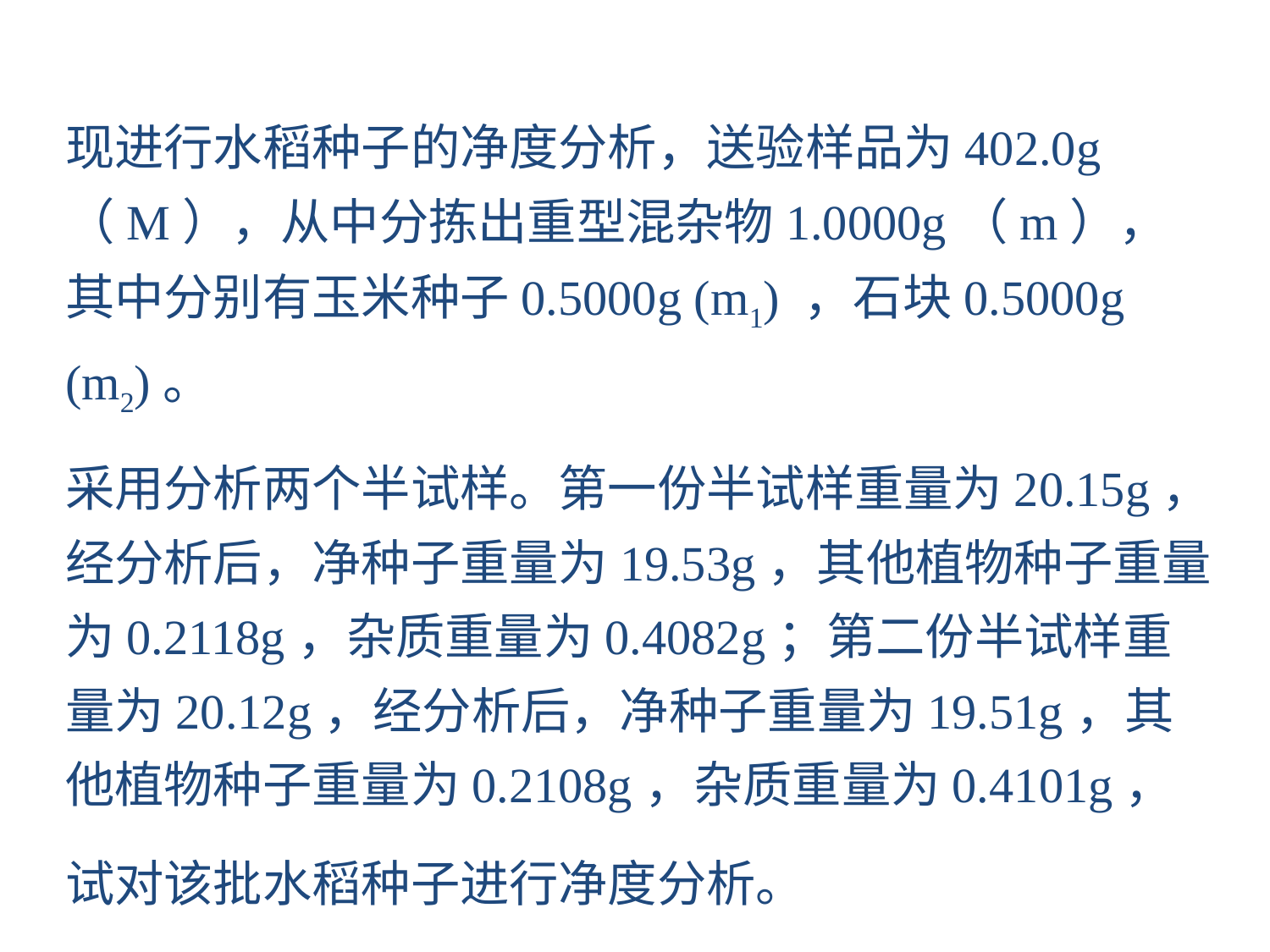

现进行水稻种子的净度分析，送验样品为402.0g（M），从中分拣出重型混杂物1.0000g（m），其中分别有玉米种子0.5000g (m1) ，石块0.5000g (m2)。
采用分析两个半试样。第一份半试样重量为20.15g，经分析后，净种子重量为19.53g，其他植物种子重量为0.2118g，杂质重量为0.4082g；第二份半试样重量为20.12g，经分析后，净种子重量为19.51g，其他植物种子重量为0.2108g，杂质重量为0.4101g，
试对该批水稻种子进行净度分析。